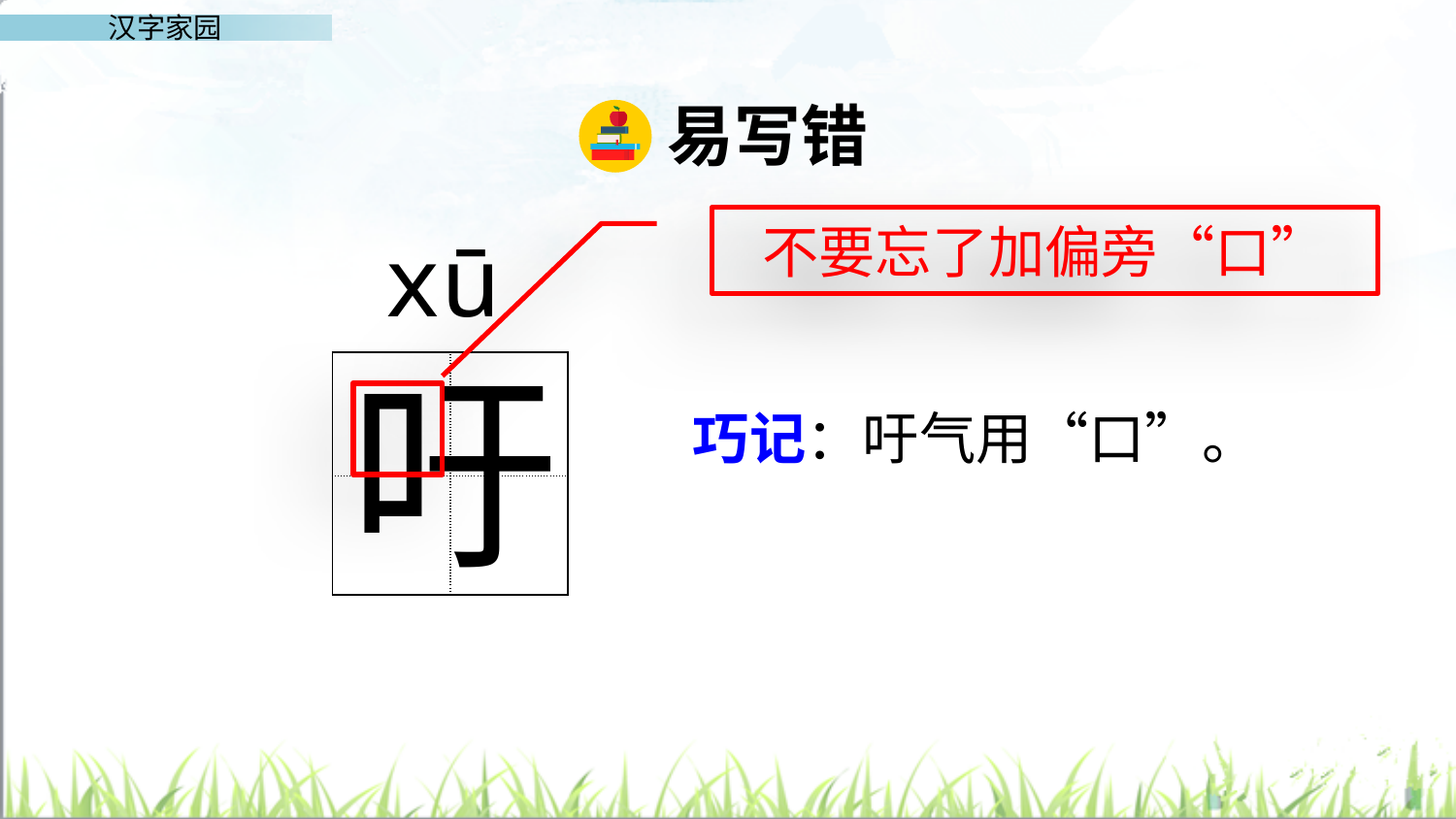

易写错

不要忘了加偏旁“口”
xū
吁
|  |  |
| --- | --- |
|  |  |
巧记：吁气用“口”。